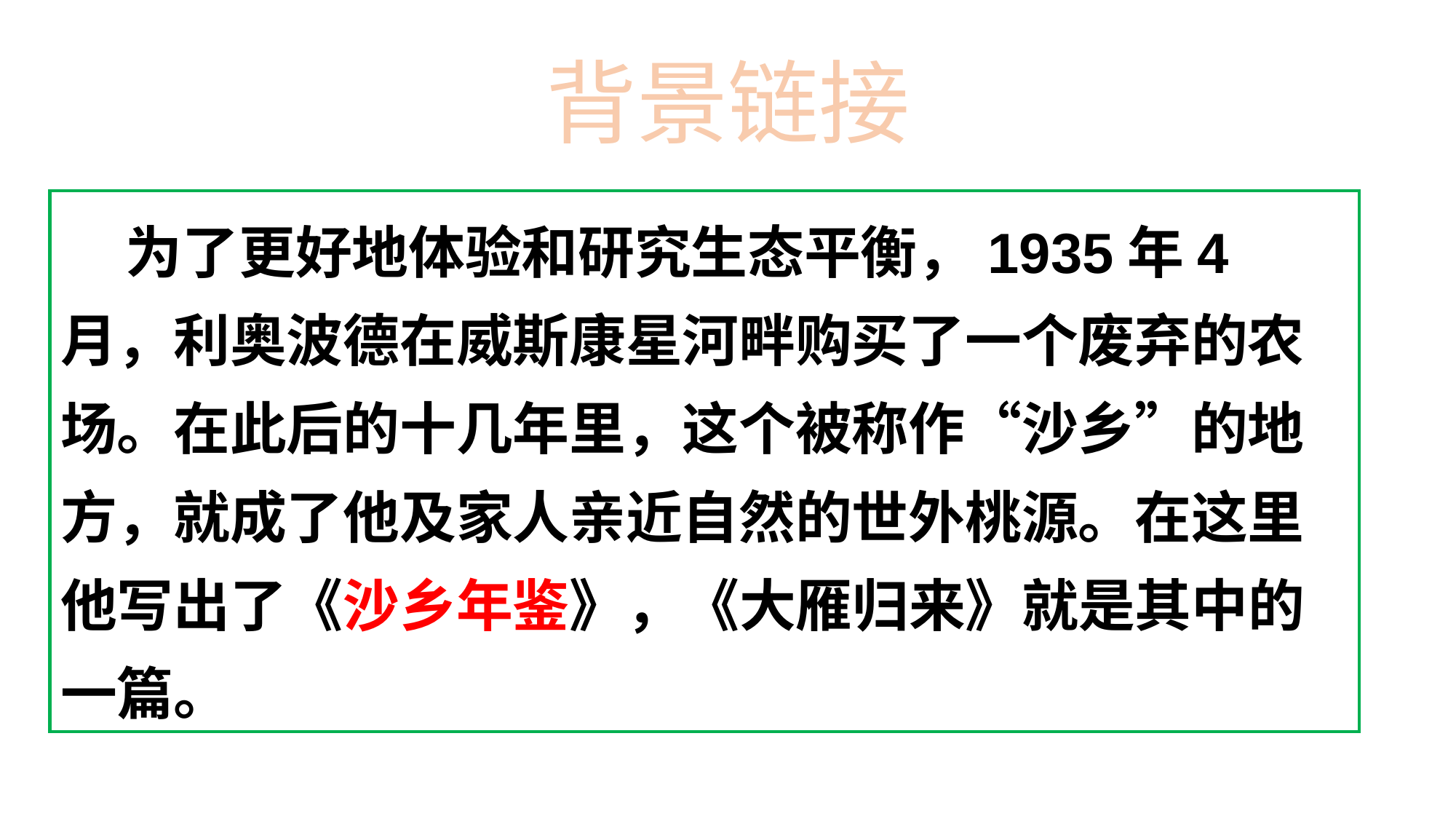

背景链接
    为了更好地体验和研究生态平衡，1935年4月，利奥波德在威斯康星河畔购买了一个废弃的农场。在此后的十几年里，这个被称作“沙乡”的地方，就成了他及家人亲近自然的世外桃源。在这里他写出了《沙乡年鉴》，《大雁归来》就是其中的一篇。